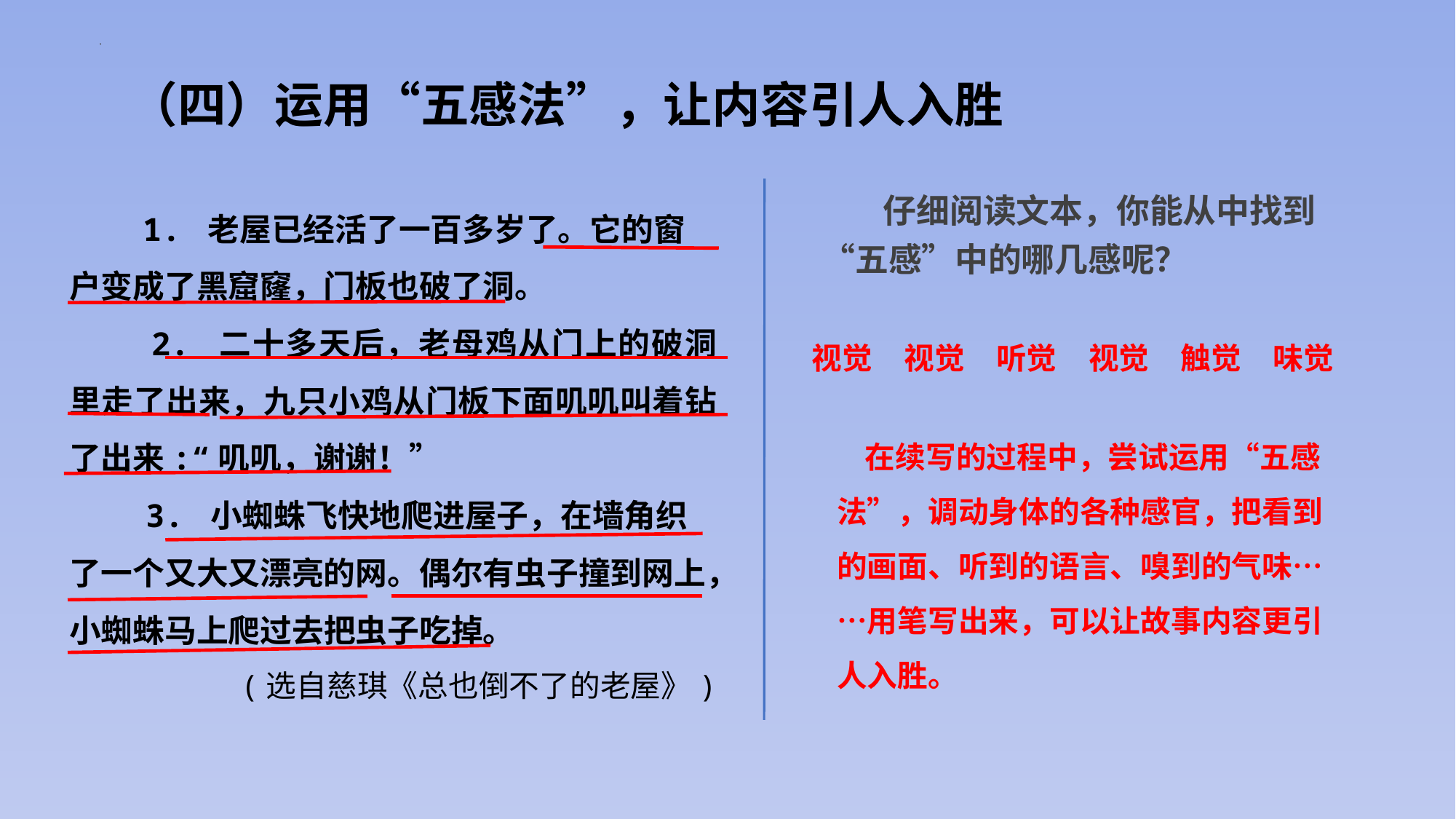

（四）运用“五感法”，让内容引人入胜
       仔细阅读文本，你能从中找到“五感”中的哪几感呢？
    1. 老屋已经活了一百多岁了。它的窗户变成了黑窟窿，门板也破了洞。
    2. 二十多天后，老母鸡从门上的破洞里走了出来，九只小鸡从门板下面叽叽叫着钻了出来:“叽叽，谢谢！”
    3. 小蜘蛛飞快地爬进屋子，在墙角织了一个又大又漂亮的网。偶尔有虫子撞到网上，小蜘蛛马上爬过去把虫子吃掉。
(选自慈琪《总也倒不了的老屋》)
视觉
视觉
听觉
视觉
触觉
味觉
   在续写的过程中，尝试运用“五感法”，调动身体的各种感官，把看到的画面、听到的语言、嗅到的气味……用笔写出来，可以让故事内容更引人入胜。